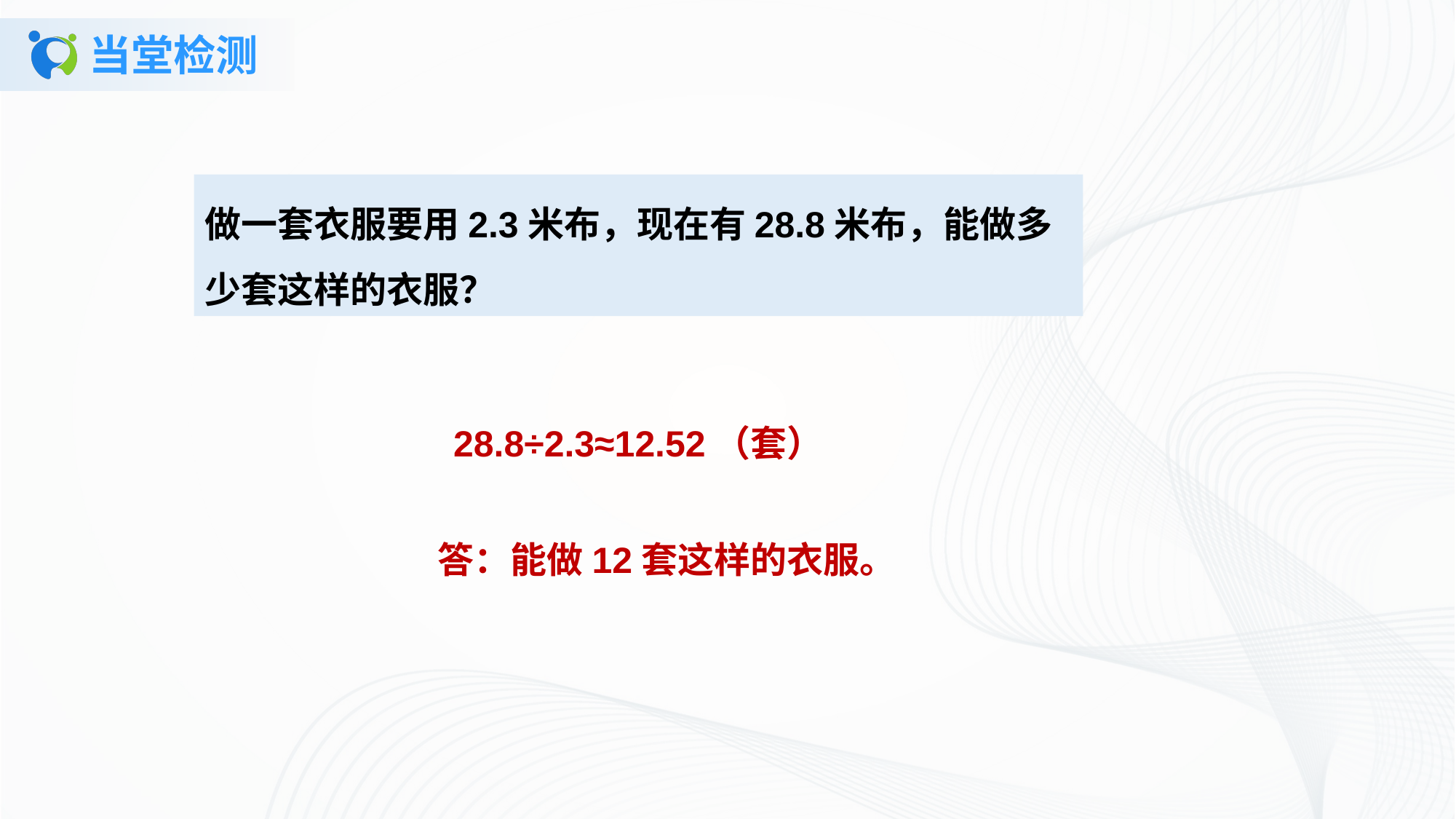

# 当堂检测
做一套衣服要用2.3米布，现在有28.8米布，能做多少套这样的衣服？
28.8÷2.3≈12.52（套）
答：能做12套这样的衣服。